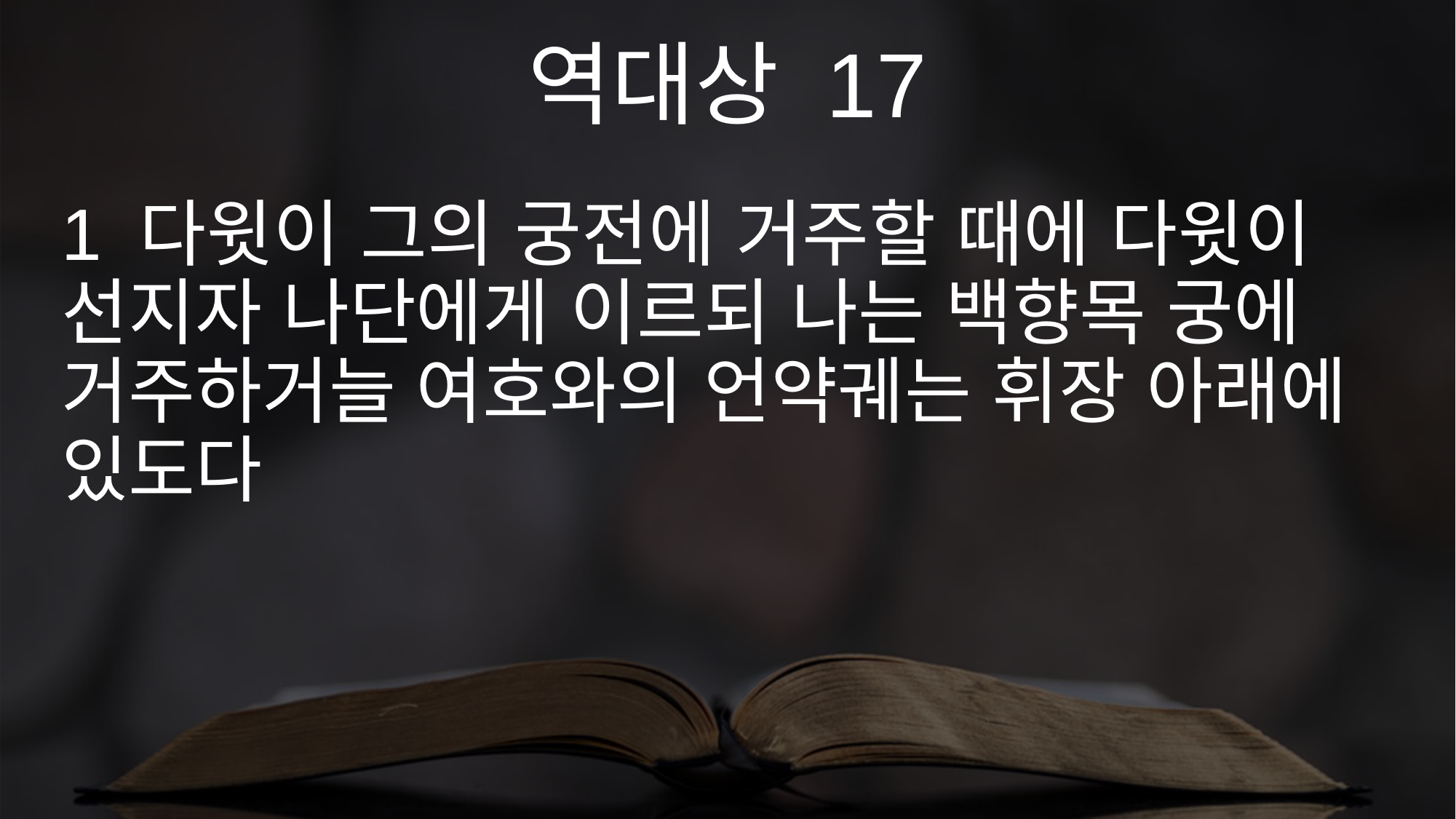

역대상 17
1 다윗이 그의 궁전에 거주할 때에 다윗이 선지자 나단에게 이르되 나는 백향목 궁에 거주하거늘 여호와의 언약궤는 휘장 아래에 있도다